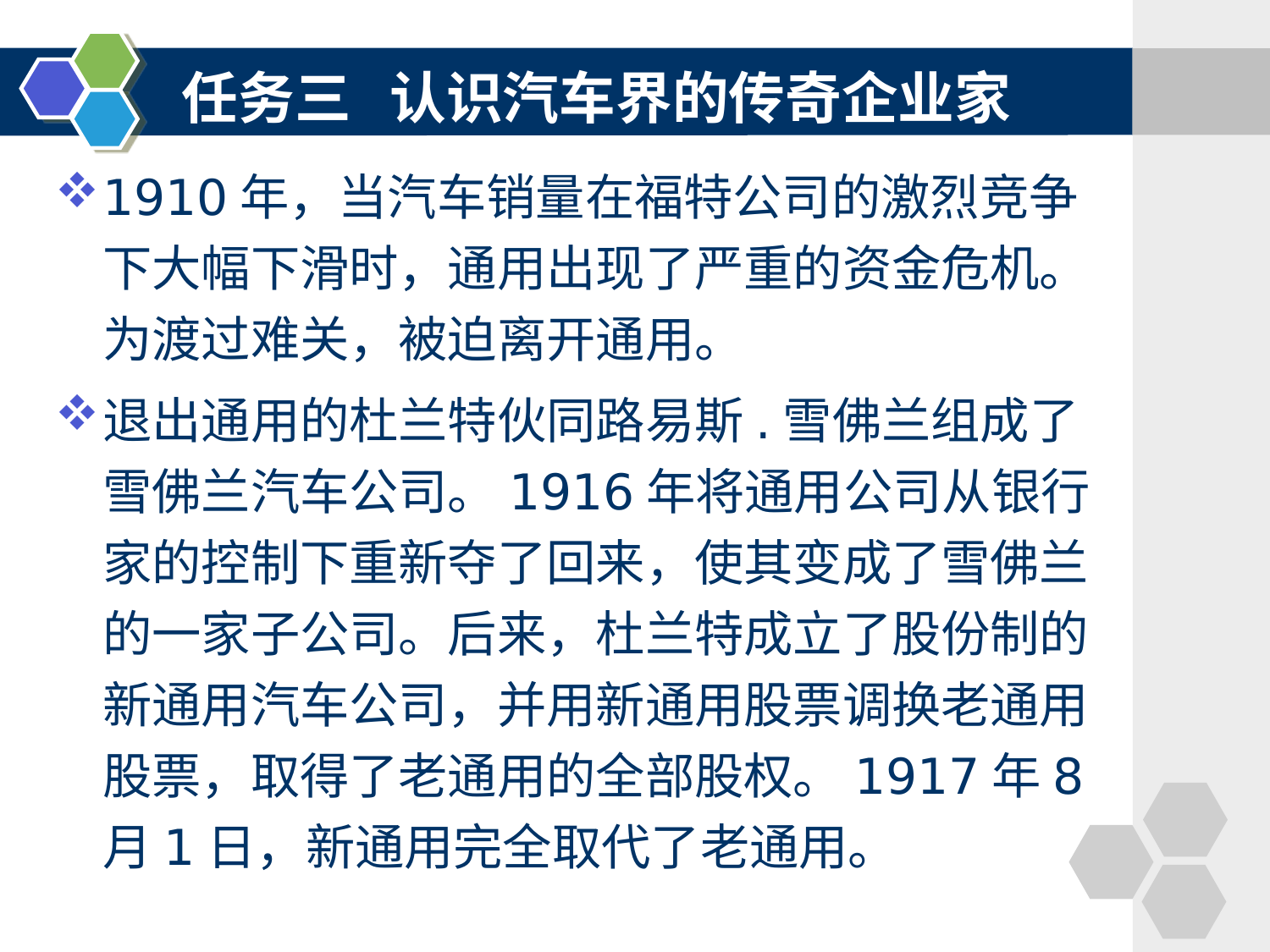

#
任务三   认识汽车界的传奇企业家
1910年，当汽车销量在福特公司的激烈竞争下大幅下滑时，通用出现了严重的资金危机。为渡过难关，被迫离开通用。
退出通用的杜兰特伙同路易斯.雪佛兰组成了雪佛兰汽车公司。1916年将通用公司从银行家的控制下重新夺了回来，使其变成了雪佛兰的一家子公司。后来，杜兰特成立了股份制的新通用汽车公司，并用新通用股票调换老通用股票，取得了老通用的全部股权。1917年8月1日，新通用完全取代了老通用。